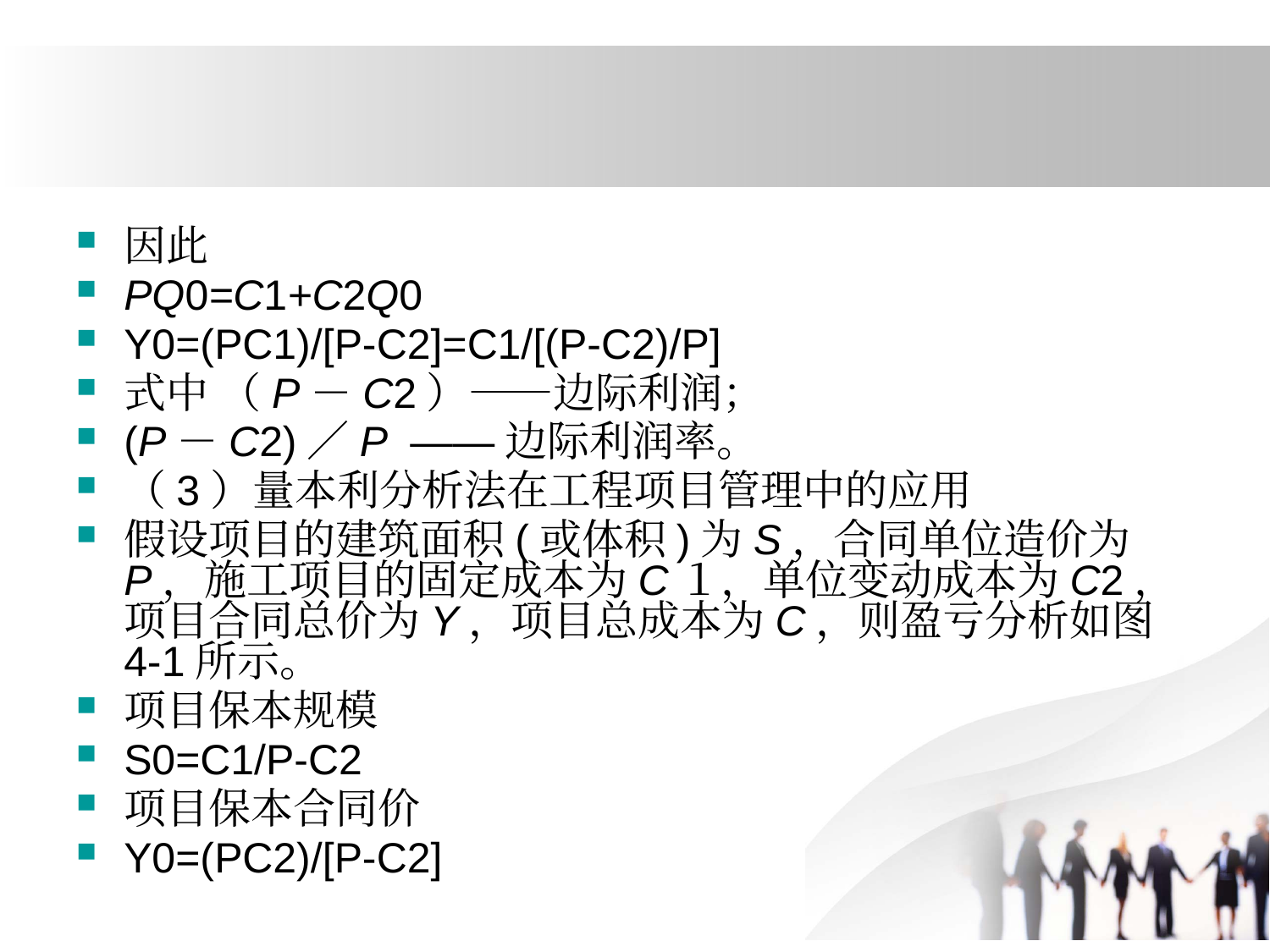

#
因此
PQ0=C1+C2Q0
Y0=(PC1)/[P-C2]=C1/[(P-C2)/P]
式中 （P－C2）——边际利润；
(P－C2)／P  ——边际利润率。
（3）量本利分析法在工程项目管理中的应用
假设项目的建筑面积(或体积)为S，合同单位造价为P，施工项目的固定成本为C１，单位变动成本为C2，项目合同总价为Y，项目总成本为C，则盈亏分析如图4-1所示。
项目保本规模
S0=C1/P-C2
项目保本合同价
Y0=(PC2)/[P-C2]